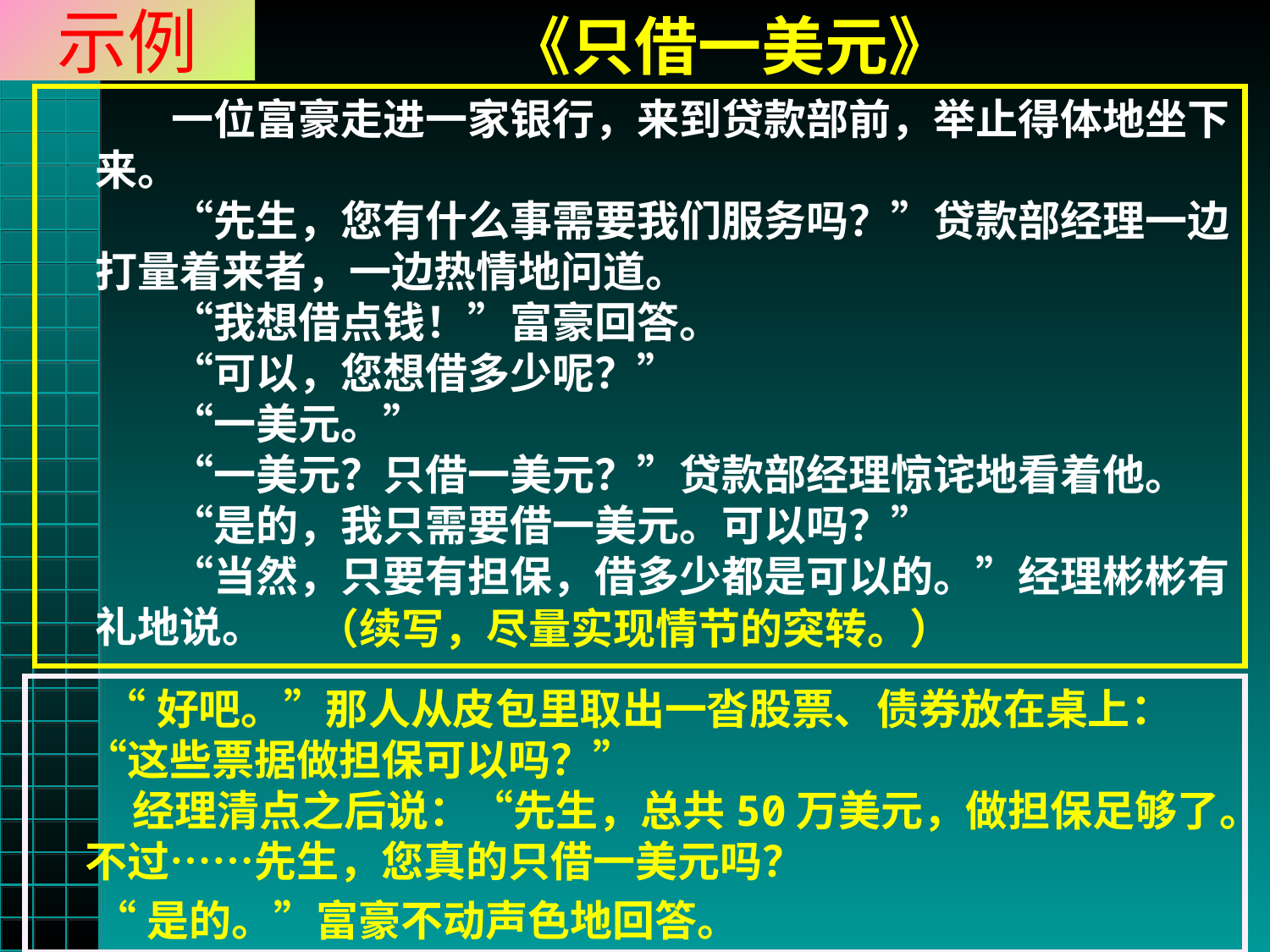

# 示例
《只借一美元》
            一位富豪走进一家银行，来到贷款部前，举止得体地坐下来。
        “先生，您有什么事需要我们服务吗？”贷款部经理一边打量着来者，一边热情地问道。
        “我想借点钱！”富豪回答。
        “可以，您想借多少呢？”
        “一美元。”
        “一美元？只借一美元？”贷款部经理惊诧地看着他。
        “是的，我只需要借一美元。可以吗？”
        “当然，只要有担保，借多少都是可以的。”经理彬彬有礼地说。
（续写，尽量实现情节的突转。）
       “好吧。”那人从皮包里取出一沓股票、债券放在桌上：“这些票据做担保可以吗？”
     经理清点之后说：“先生，总共50万美元，做担保足够了。不过……先生，您真的只借一美元吗？
      “是的。”富豪不动声色地回答。